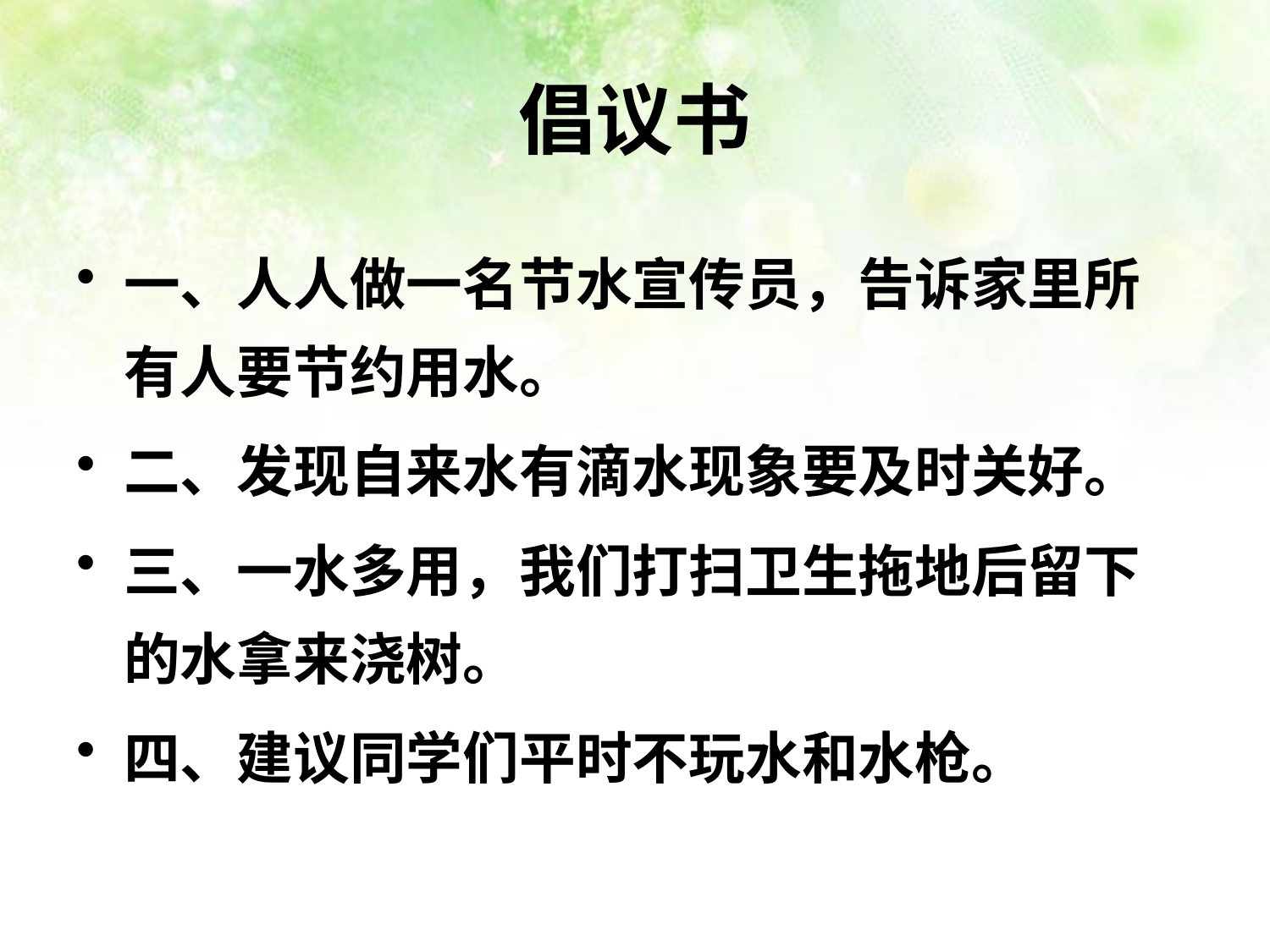

# 倡议书
一、人人做一名节水宣传员，告诉家里所有人要节约用水。
二、发现自来水有滴水现象要及时关好。
三、一水多用，我们打扫卫生拖地后留下的水拿来浇树。
四、建议同学们平时不玩水和水枪。